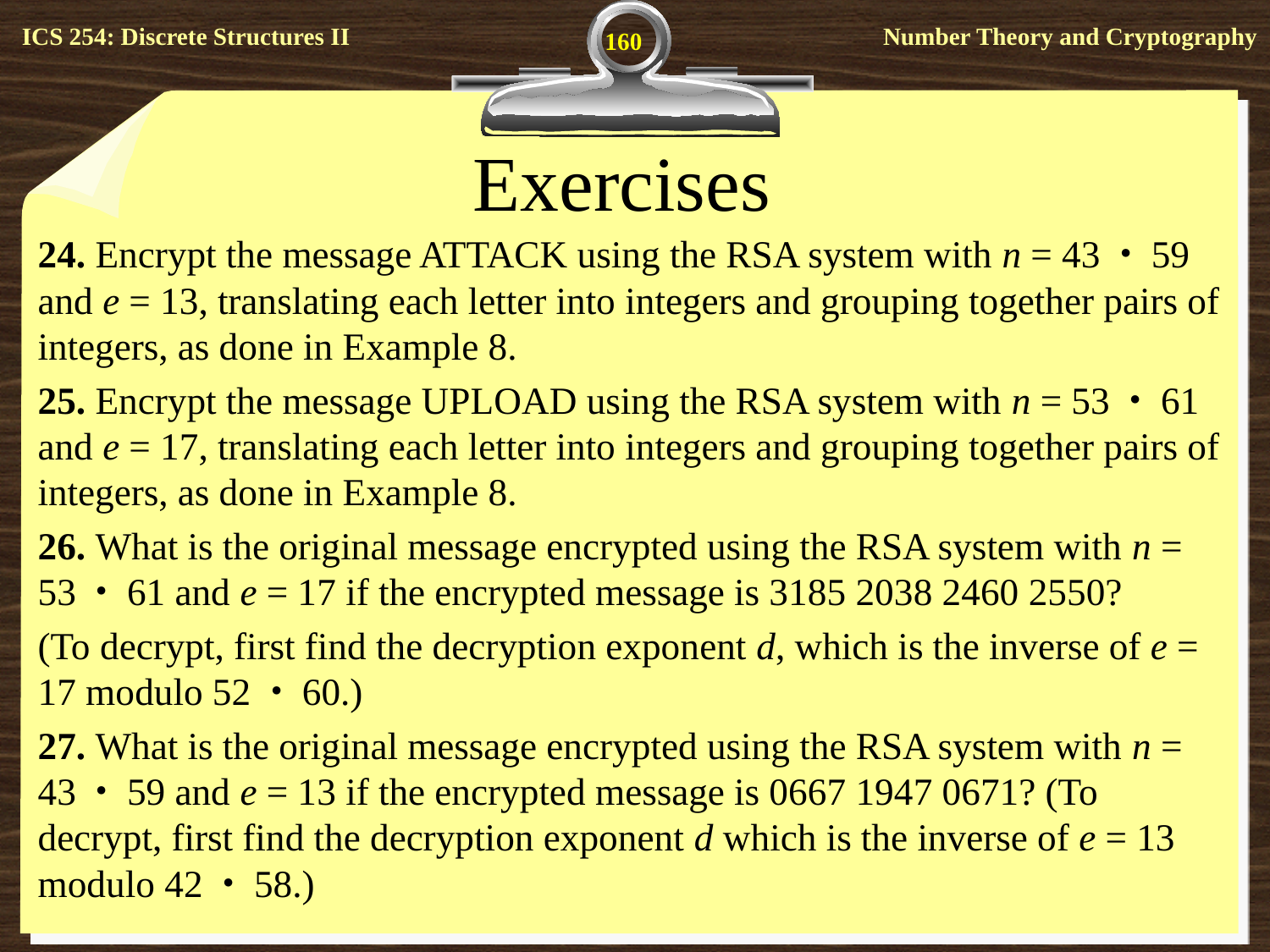

160
# Exercises
24. Encrypt the message ATTACK using the RSA system with n = 43・59 and e = 13, translating each letter into integers and grouping together pairs of integers, as done in Example 8.
25. Encrypt the message UPLOAD using the RSA system with n = 53・61 and e = 17, translating each letter into integers and grouping together pairs of integers, as done in Example 8.
26. What is the original message encrypted using the RSA system with n = 53・61 and e = 17 if the encrypted message is 3185 2038 2460 2550?
(To decrypt, first find the decryption exponent d, which is the inverse of e = 17 modulo 52・60.)
27. What is the original message encrypted using the RSA system with n = 43・59 and e = 13 if the encrypted message is 0667 1947 0671? (To decrypt, first find the decryption exponent d which is the inverse of e = 13 modulo 42・58.)